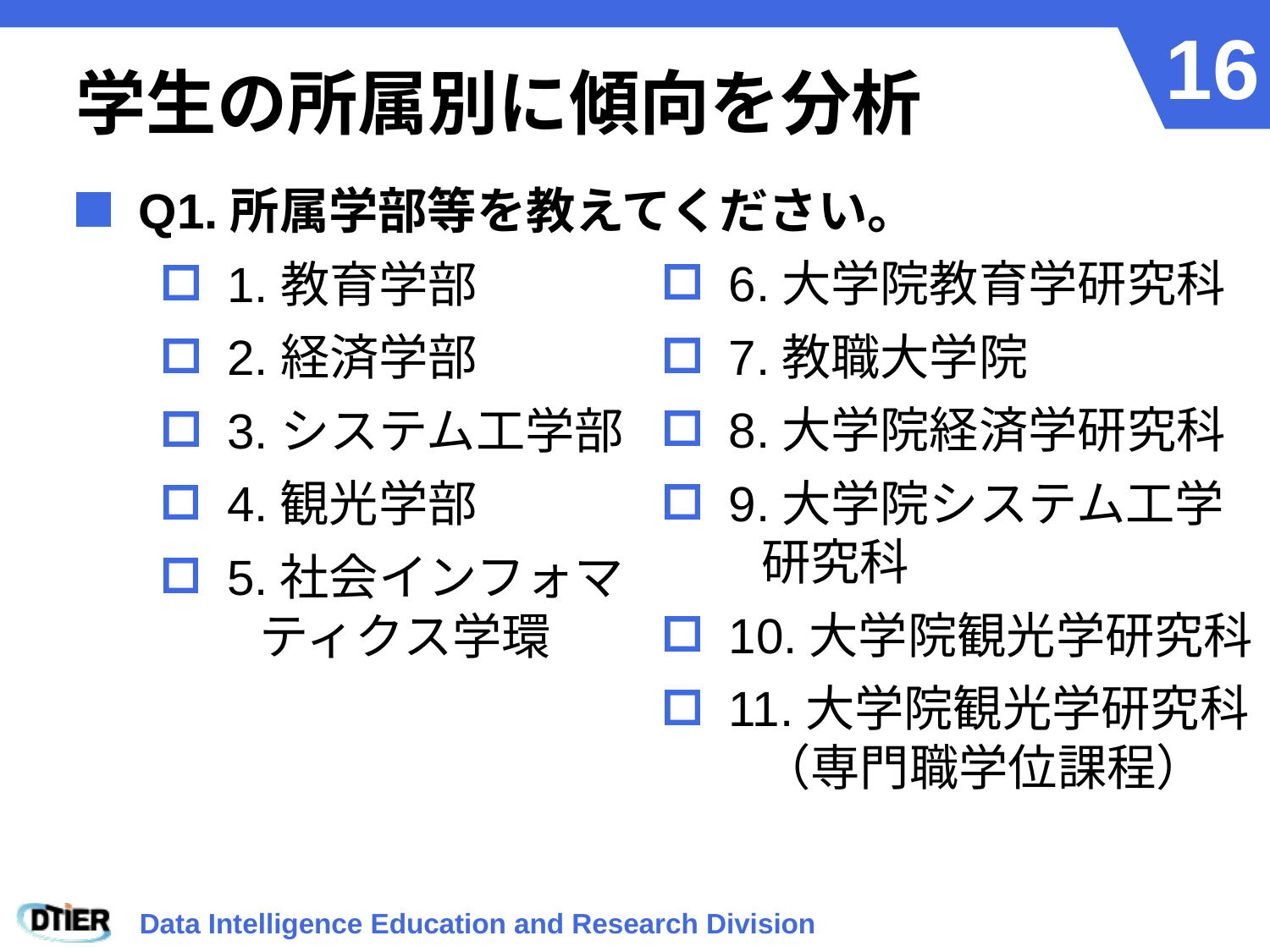

# 学生の所属別に傾向を分析
Q1.所属学部等を教えてください。
1.教育学部
2.経済学部
3.システム工学部
4.観光学部
5.社会インフォマ
   ティクス学環
6.大学院教育学研究科
7.教職大学院
8.大学院経済学研究科
9.大学院システム工学
   研究科
10.大学院観光学研究科
11.大学院観光学研究科
   （専門職学位課程）